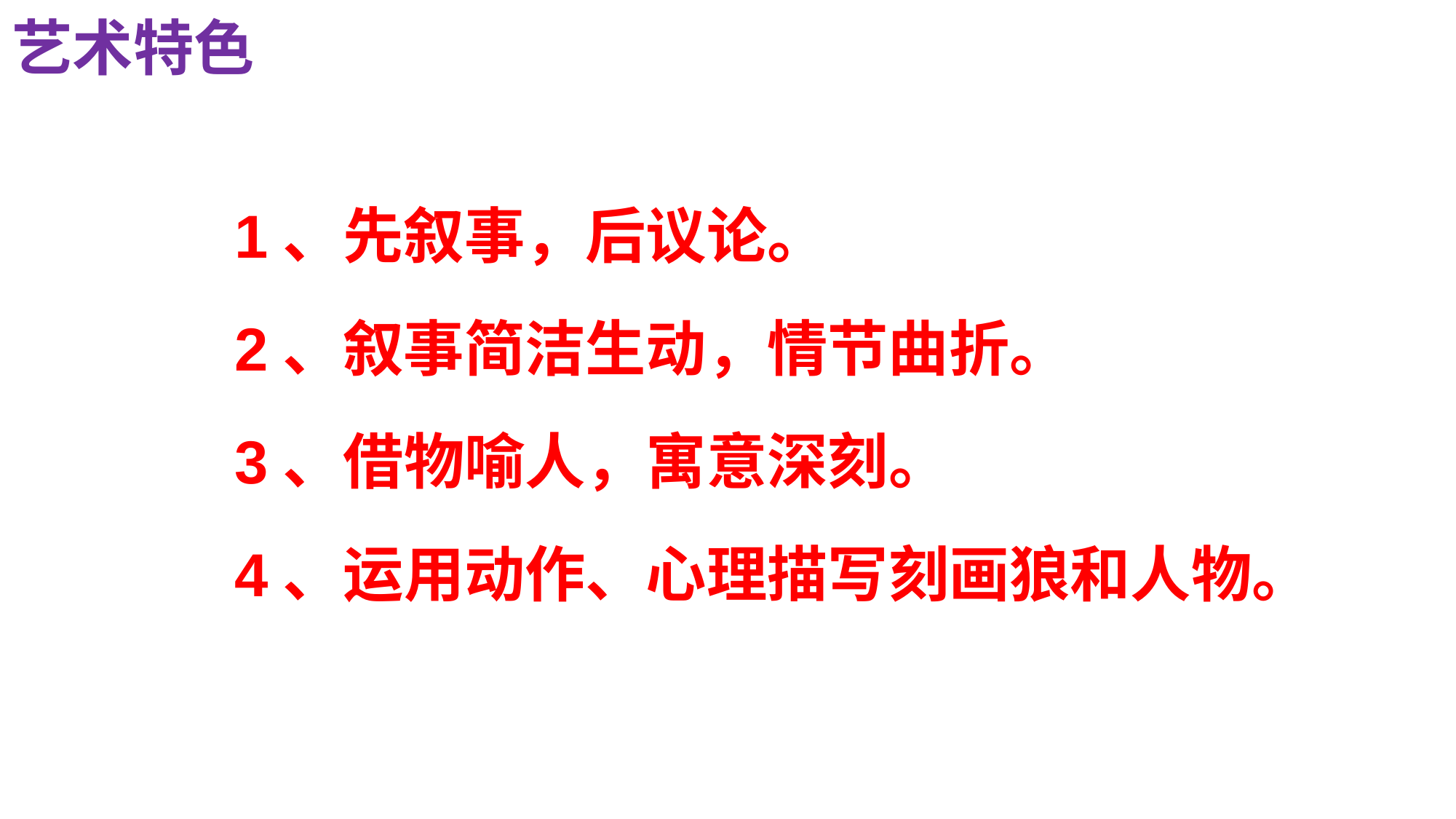

艺术特色
1、先叙事，后议论。
2、叙事简洁生动，情节曲折。
3、借物喻人，寓意深刻。
4、运用动作、心理描写刻画狼和人物。